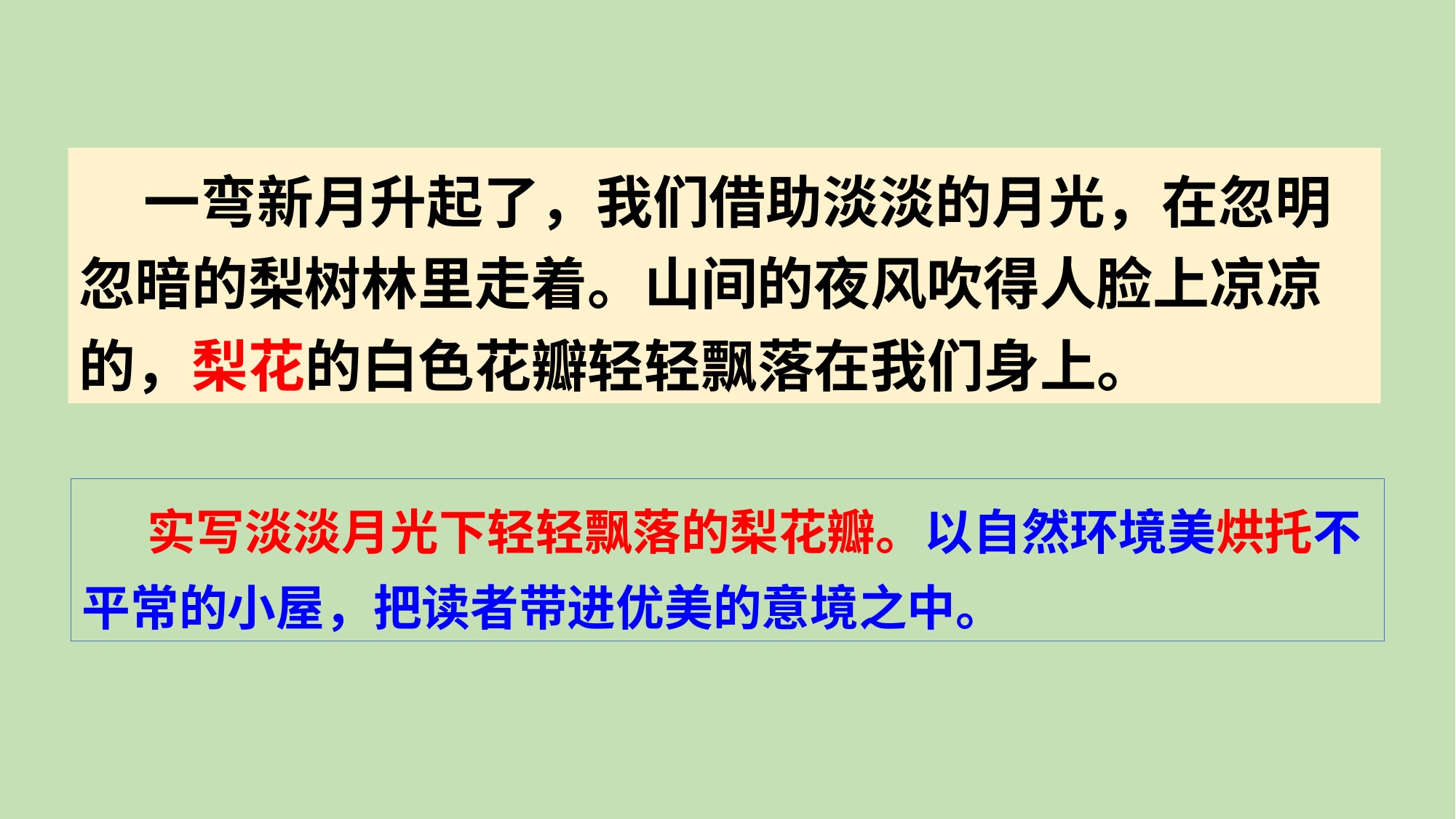

一弯新月升起了，我们借助淡淡的月光，在忽明忽暗的梨树林里走着。山间的夜风吹得人脸上凉凉的，梨花的白色花瓣轻轻飘落在我们身上。
    实写淡淡月光下轻轻飘落的梨花瓣。以自然环境美烘托不平常的小屋，把读者带进优美的意境之中。